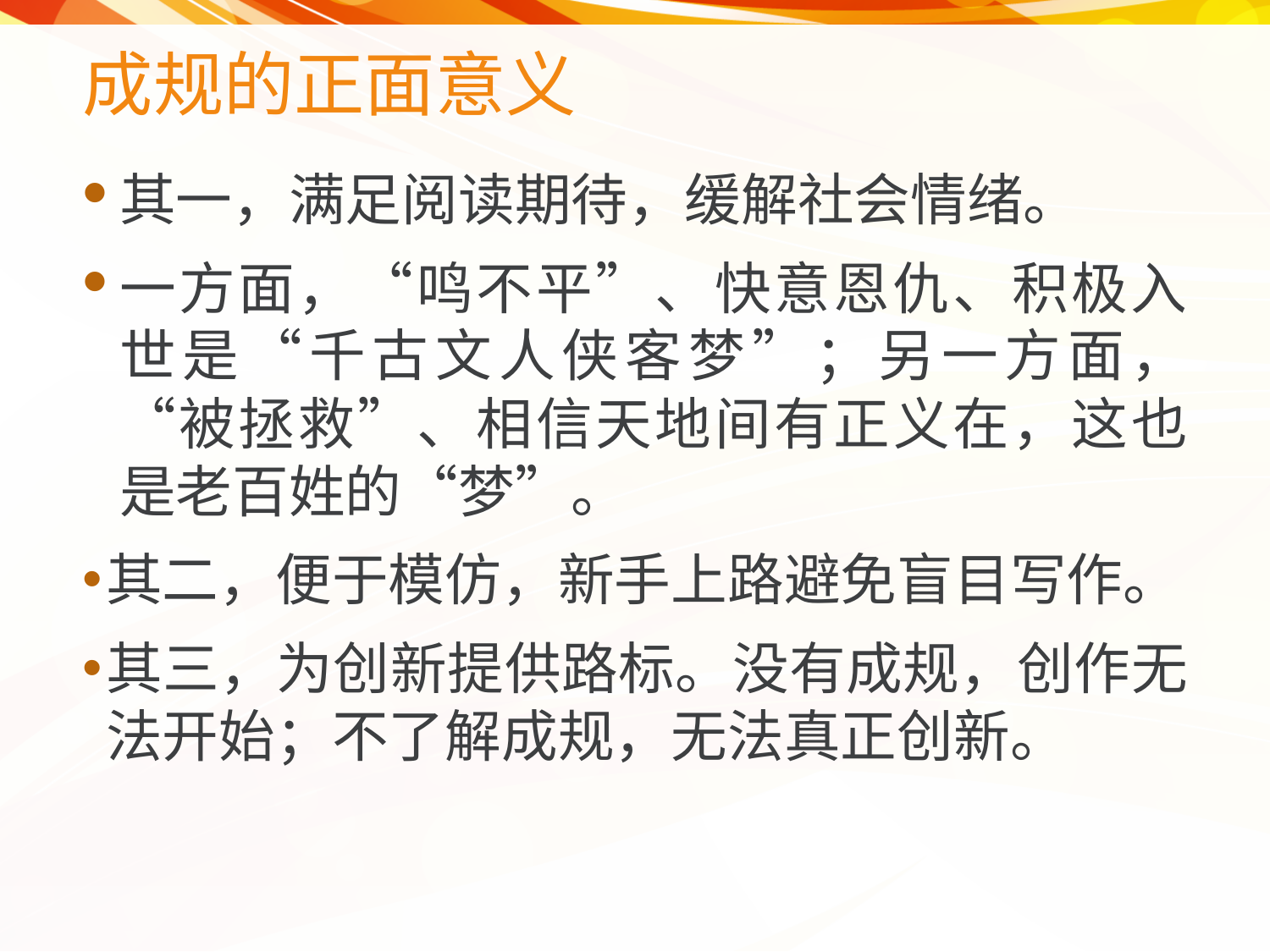

# 成规的正面意义
其一，满足阅读期待，缓解社会情绪。
一方面，“鸣不平”、快意恩仇、积极入世是“千古文人侠客梦”；另一方面，“被拯救”、相信天地间有正义在，这也是老百姓的“梦”。
其二，便于模仿，新手上路避免盲目写作。
其三，为创新提供路标。没有成规，创作无法开始；不了解成规，无法真正创新。